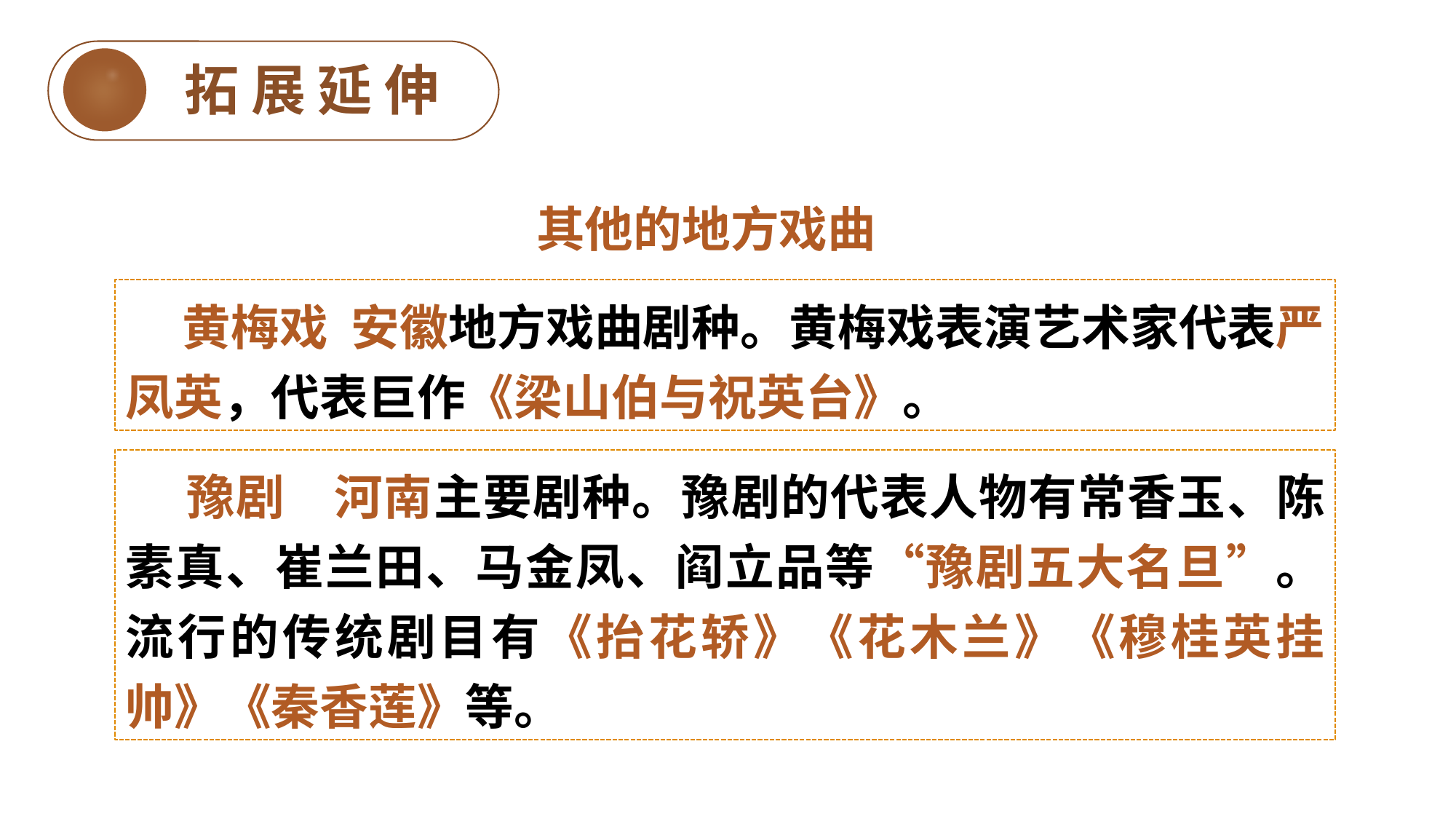

拓展延伸
 其他的地方戏曲
    黄梅戏  安徽地方戏曲剧种。黄梅戏表演艺术家代表严凤英，代表巨作《梁山伯与祝英台》。
    豫剧    河南主要剧种。豫剧的代表人物有常香玉、陈素真、崔兰田、马金凤、阎立品等“豫剧五大名旦”。流行的传统剧目有《抬花轿》《花木兰》《穆桂英挂帅》《秦香莲》等。